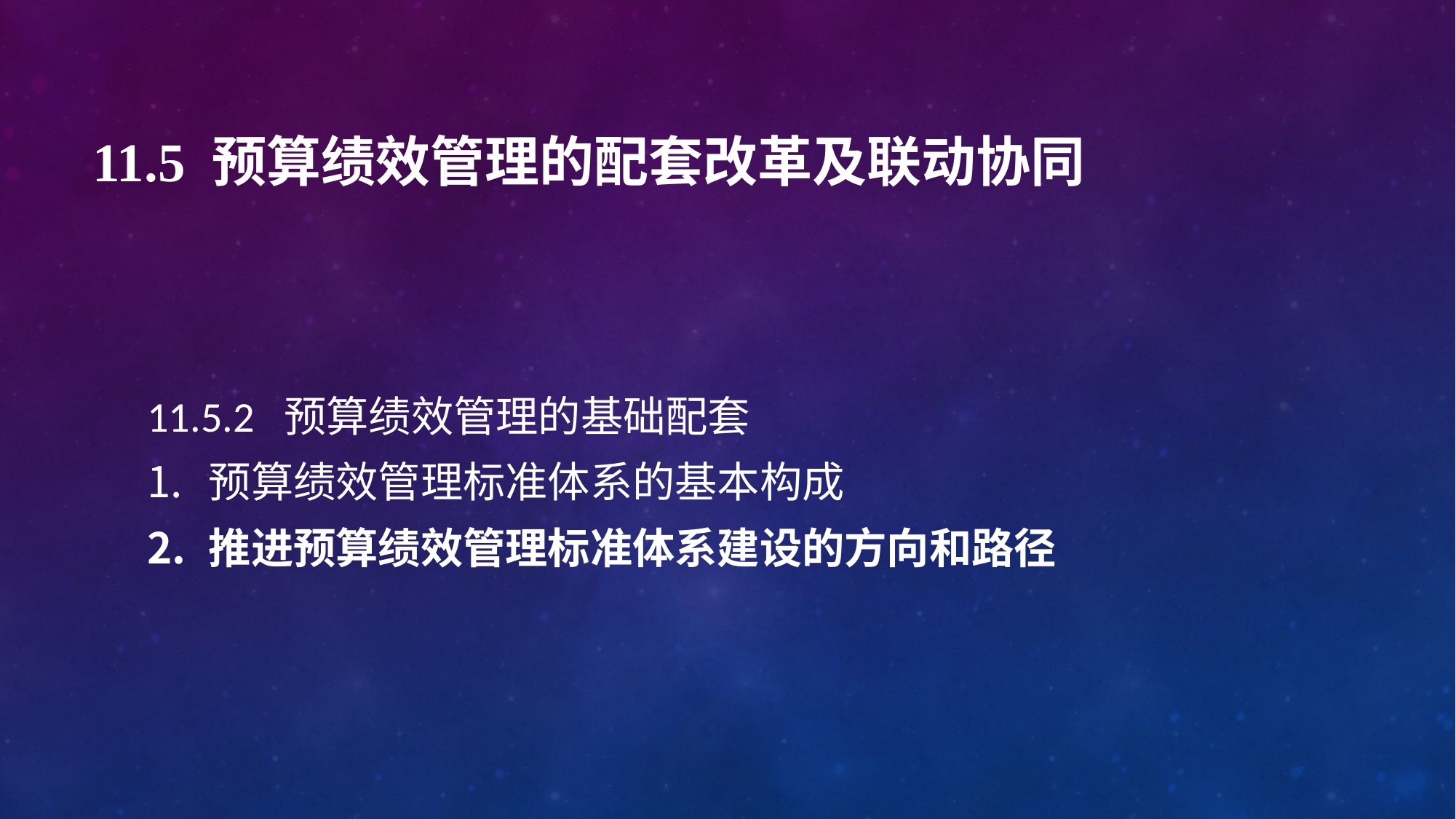

# 11.5 预算绩效管理的配套改革及联动协同
11.5.2  预算绩效管理的基础配套
预算绩效管理标准体系的基本构成
推进预算绩效管理标准体系建设的方向和路径